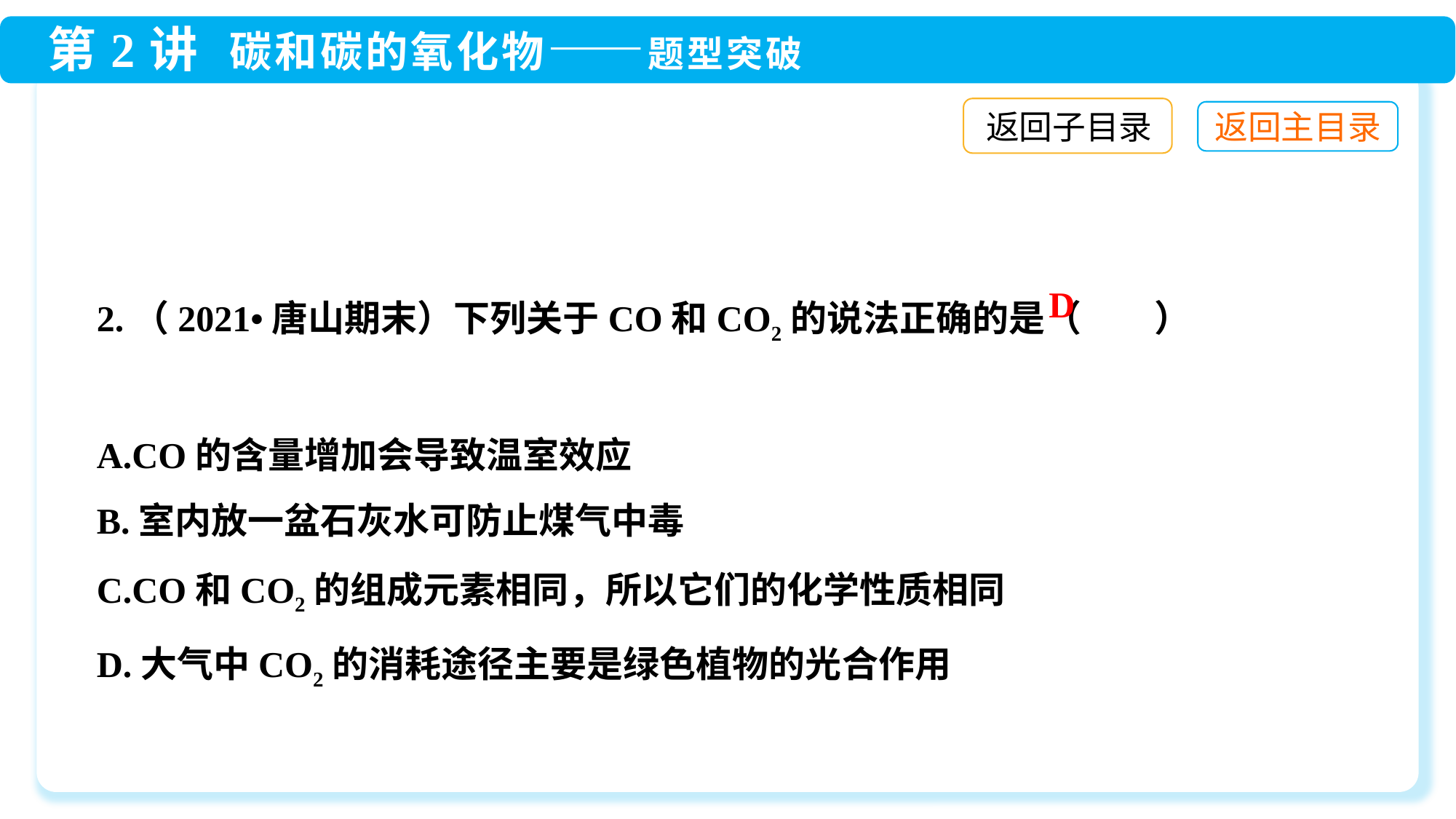

返回子目录
2.（2021•唐山期末）下列关于CO和CO2的说法正确的是（　　）

A.CO的含量增加会导致温室效应
B.室内放一盆石灰水可防止煤气中毒
C.CO和CO2的组成元素相同，所以它们的化学性质相同
D.大气中CO2的消耗途径主要是绿色植物的光合作用
D